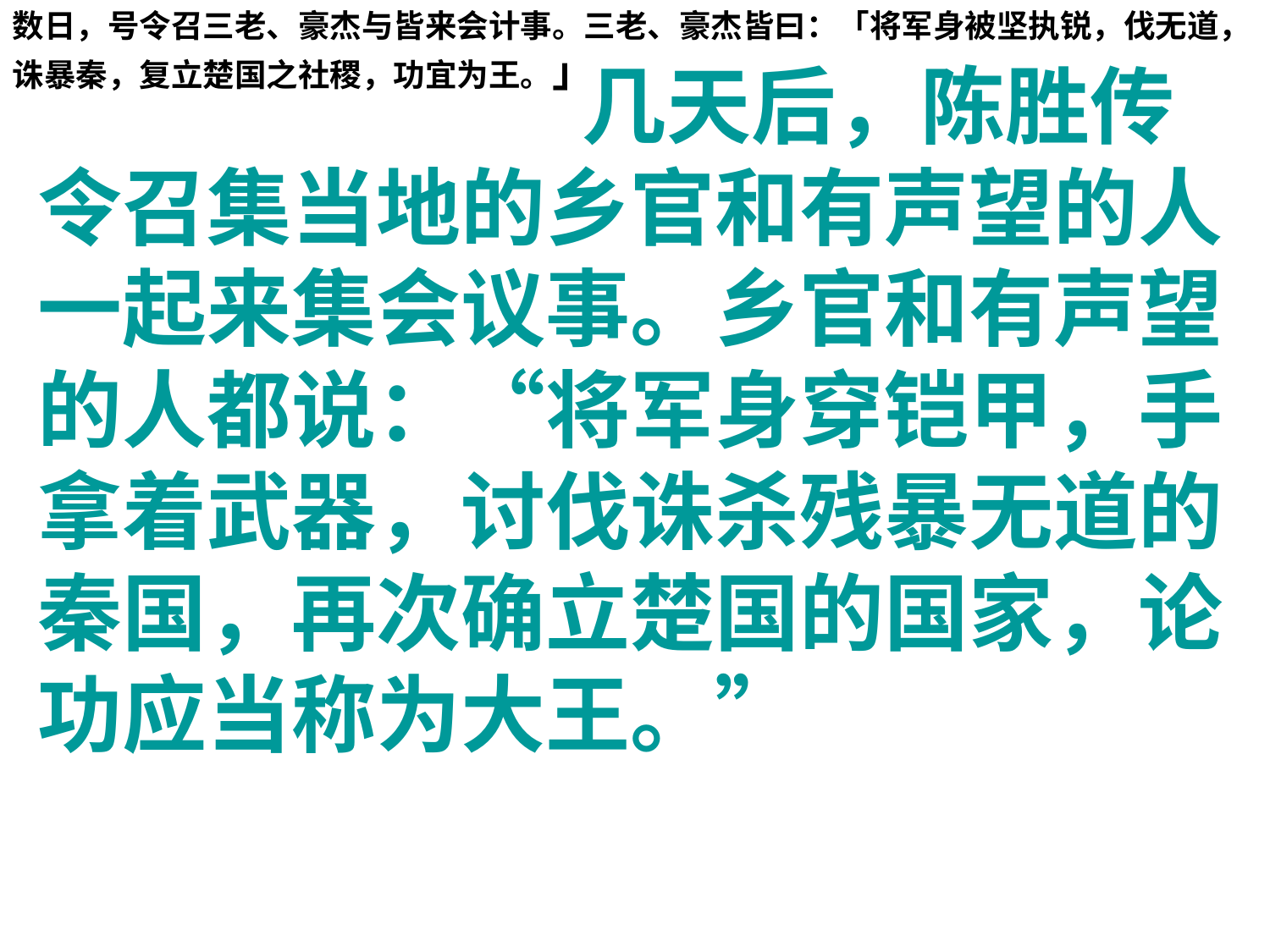

数日，号令召三老、豪杰与皆来会计事。三老、豪杰皆曰：「将军身被坚执锐，伐无道，诛暴秦，复立楚国之社稷，功宜为王。」
　　                             几天后，陈胜传令召集当地的乡官和有声望的人一起来集会议事。乡官和有声望的人都说：“将军身穿铠甲，手拿着武器，讨伐诛杀残暴无道的秦国，再次确立楚国的国家，论功应当称为大王。”